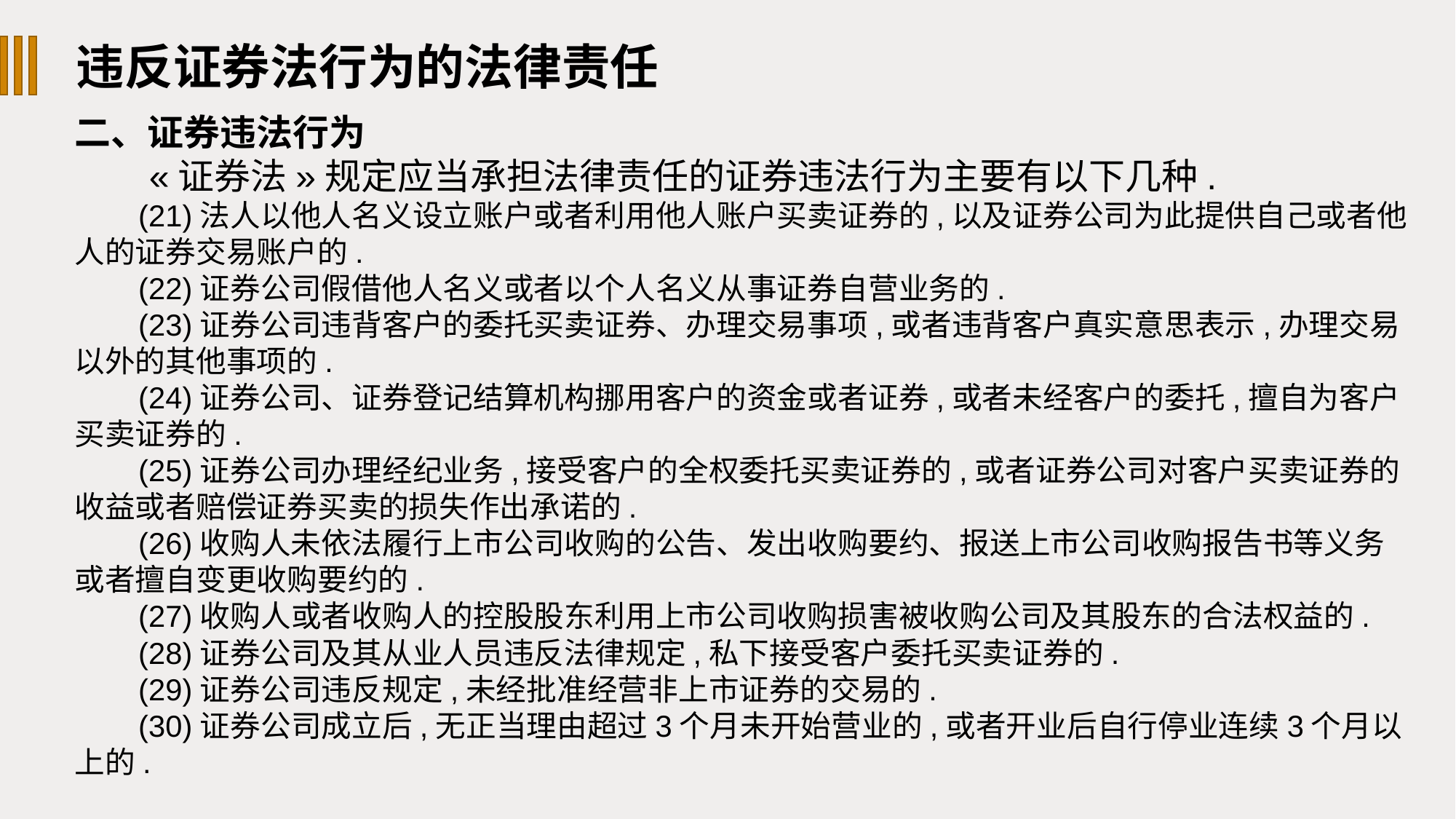

违反证券法行为的法律责任

二、证券违法行为
«证券法»规定应当承担法律责任的证券违法行为主要有以下几种.
(21)法人以他人名义设立账户或者利用他人账户买卖证券的,以及证券公司为此提供自己或者他人的证券交易账户的.
(22)证券公司假借他人名义或者以个人名义从事证券自营业务的.
(23)证券公司违背客户的委托买卖证券、办理交易事项,或者违背客户真实意思表示,办理交易以外的其他事项的.
(24)证券公司、证券登记结算机构挪用客户的资金或者证券,或者未经客户的委托,擅自为客户买卖证券的.
(25)证券公司办理经纪业务,接受客户的全权委托买卖证券的,或者证券公司对客户买卖证券的收益或者赔偿证券买卖的损失作出承诺的.
(26)收购人未依法履行上市公司收购的公告、发出收购要约、报送上市公司收购报告书等义务或者擅自变更收购要约的.
(27)收购人或者收购人的控股股东利用上市公司收购损害被收购公司及其股东的合法权益的.
(28)证券公司及其从业人员违反法律规定,私下接受客户委托买卖证券的.
(29)证券公司违反规定,未经批准经营非上市证券的交易的.
(30)证券公司成立后,无正当理由超过3个月未开始营业的,或者开业后自行停业连续3个月以上的.